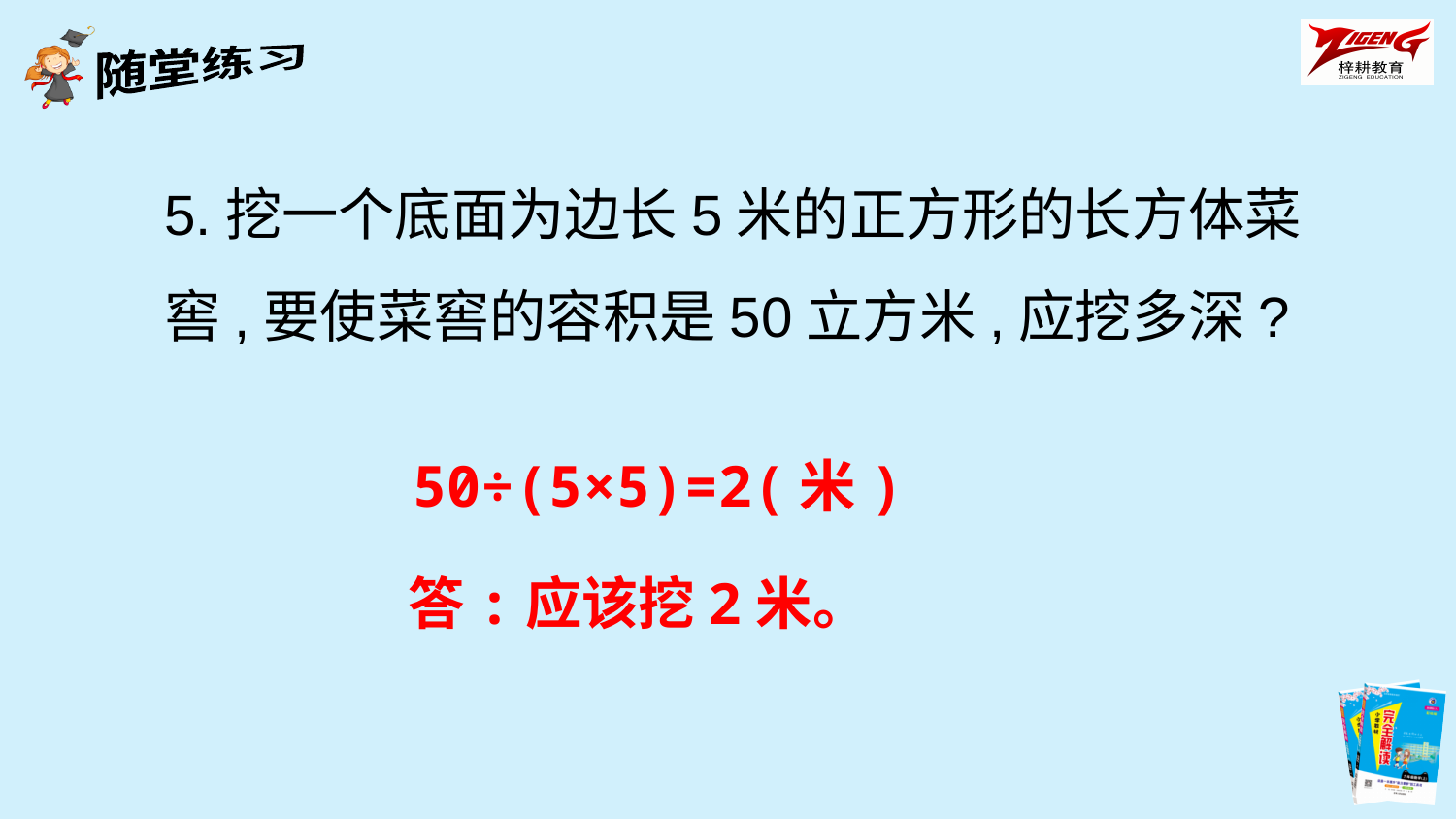

5.挖一个底面为边长5米的正方形的长方体菜窖,要使菜窖的容积是50立方米,应挖多深?
50÷(5×5)=2(米)
答:应该挖2米。